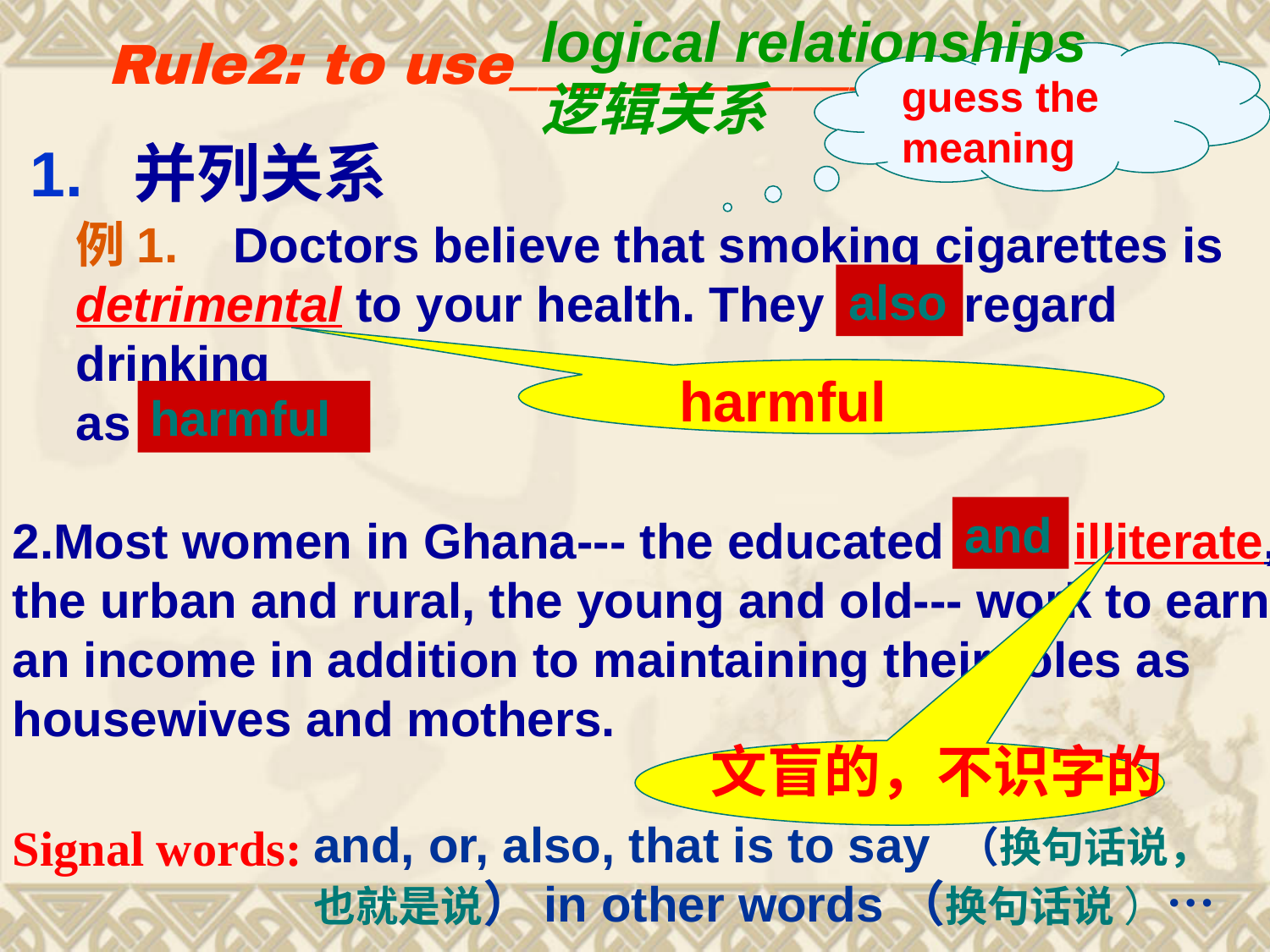

logical relationships逻辑关系

Rule2: to use______________________

guess the meaning
 1.  并列关系

例1.    Doctors believe that smoking cigarettes is detrimental to your health. They also  regard drinking
as harmful.

2.Most women in Ghana--- the educated and  illiterate, the urban and rural, the young and old--- work to earn an income in addition to maintaining their roles as housewives and mothers.

also

harmful
harmful
and
文盲的，不识字的

Signal words:
and, or, also, that is to say （换句话说，
也就是说）in other words（换句话说 ）…